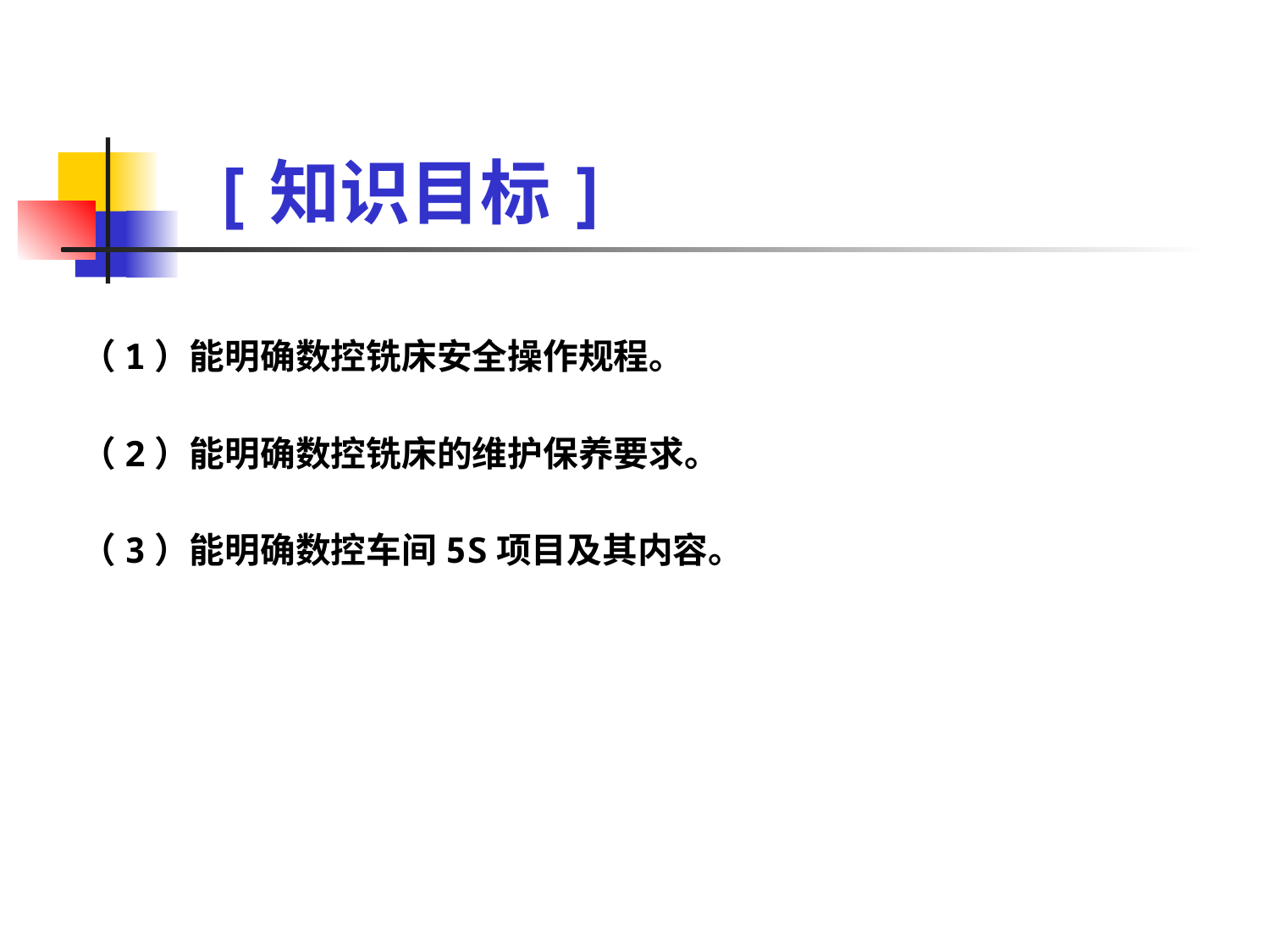

# [知识目标]
（1）能明确数控铣床安全操作规程。
（2）能明确数控铣床的维护保养要求。
（3）能明确数控车间5S项目及其内容。